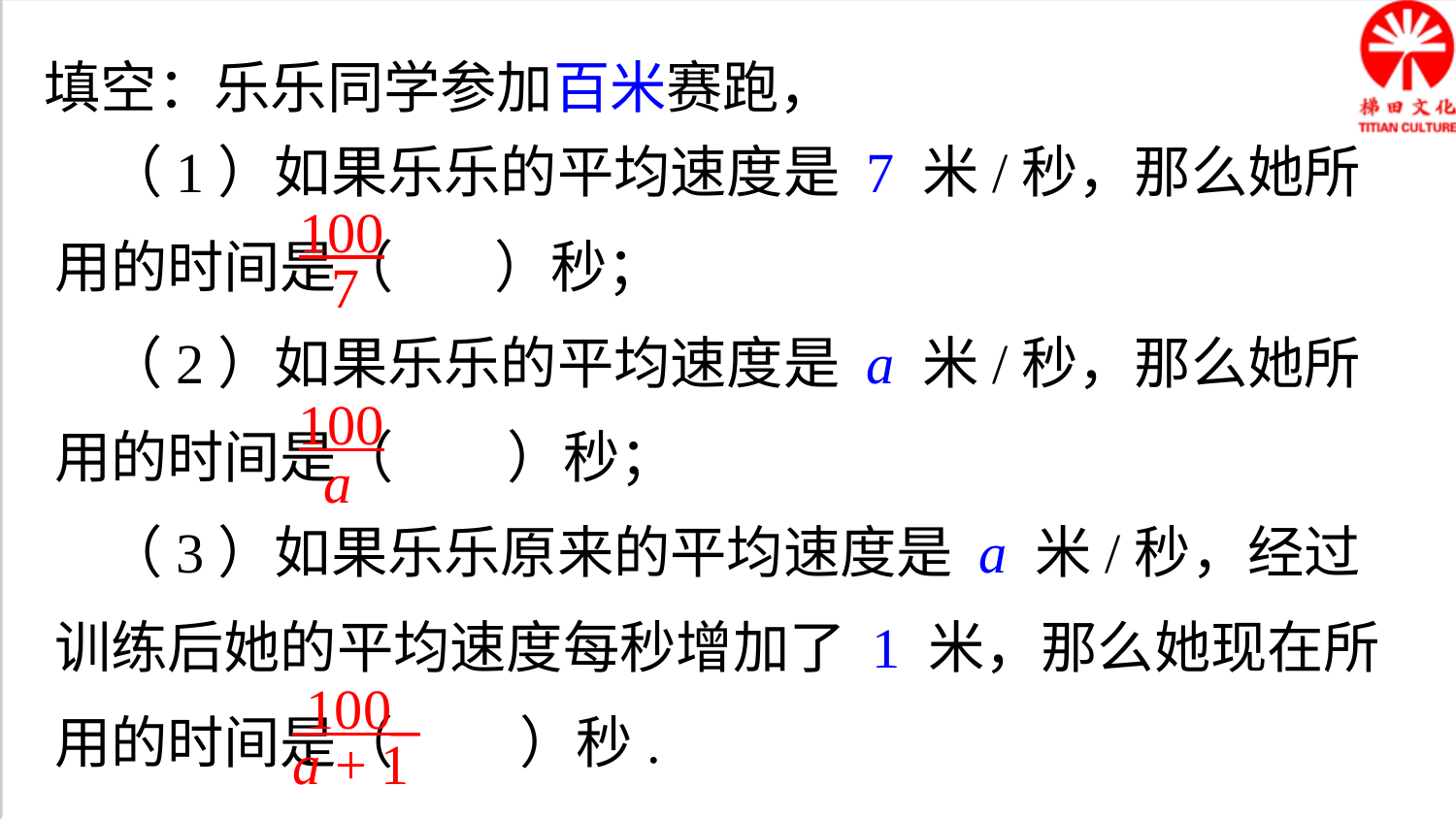

填空：乐乐同学参加百米赛跑，
   （1）如果乐乐的平均速度是 7 米/秒，那么她所用的时间是（        ）秒；
   （2）如果乐乐的平均速度是 a 米/秒，那么她所用的时间是（         ）秒；
   （3）如果乐乐原来的平均速度是 a 米/秒，经过训练后她的平均速度每秒增加了 1 米，那么她现在所用的时间是（          ）秒.
100
7
100
a
 100_
a + 1